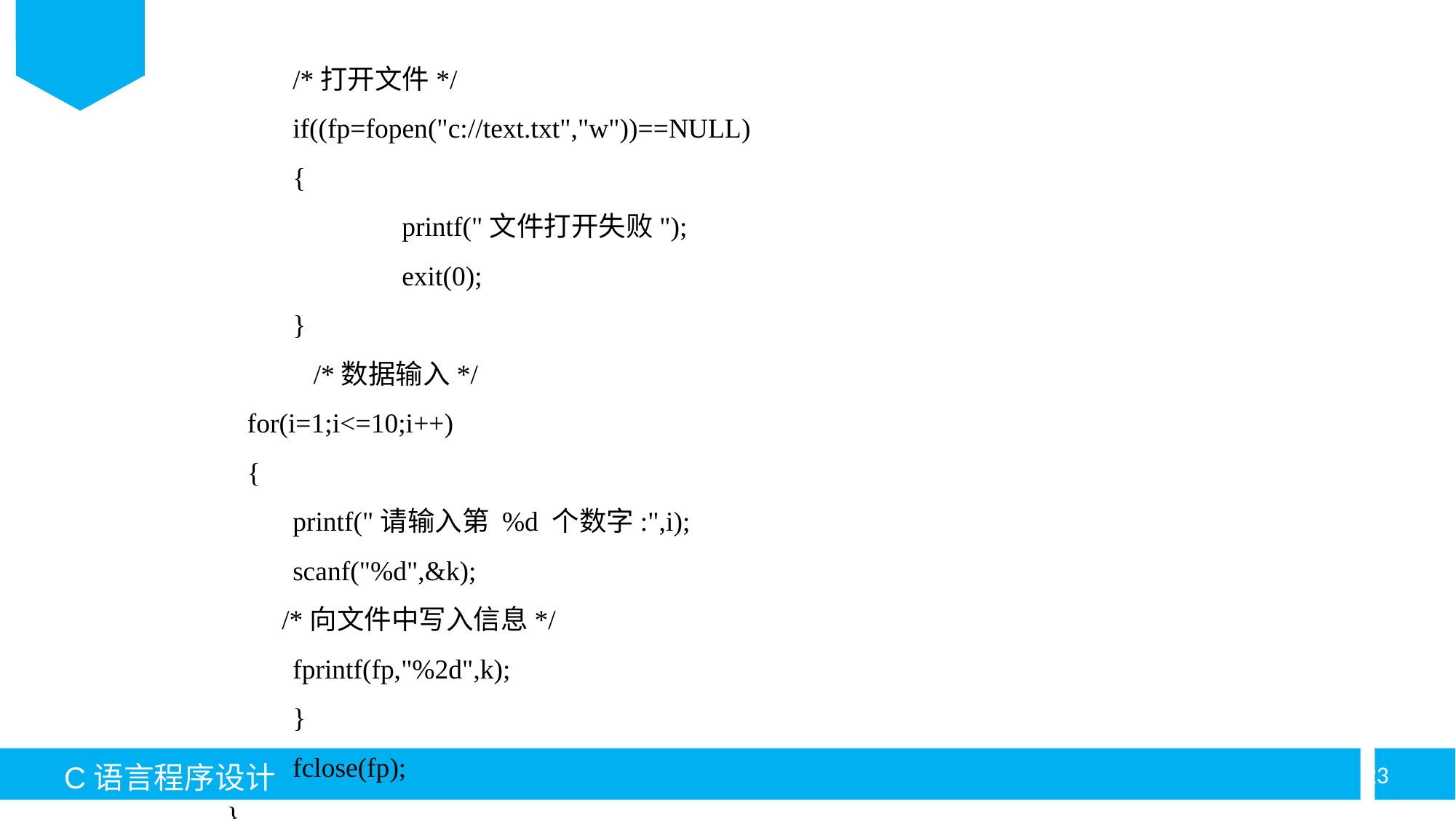

/*打开文件*/
	if((fp=fopen("c://text.txt","w"))==NULL)
	{
		printf("文件打开失败");
		exit(0);
	}
	   /*数据输入*/
   for(i=1;i<=10;i++)
   {
	printf("请输入第 %d 个数字:",i);
	scanf("%d",&k);
        /*向文件中写入信息*/
	fprintf(fp,"%2d",k);
	}
	fclose(fp);
}